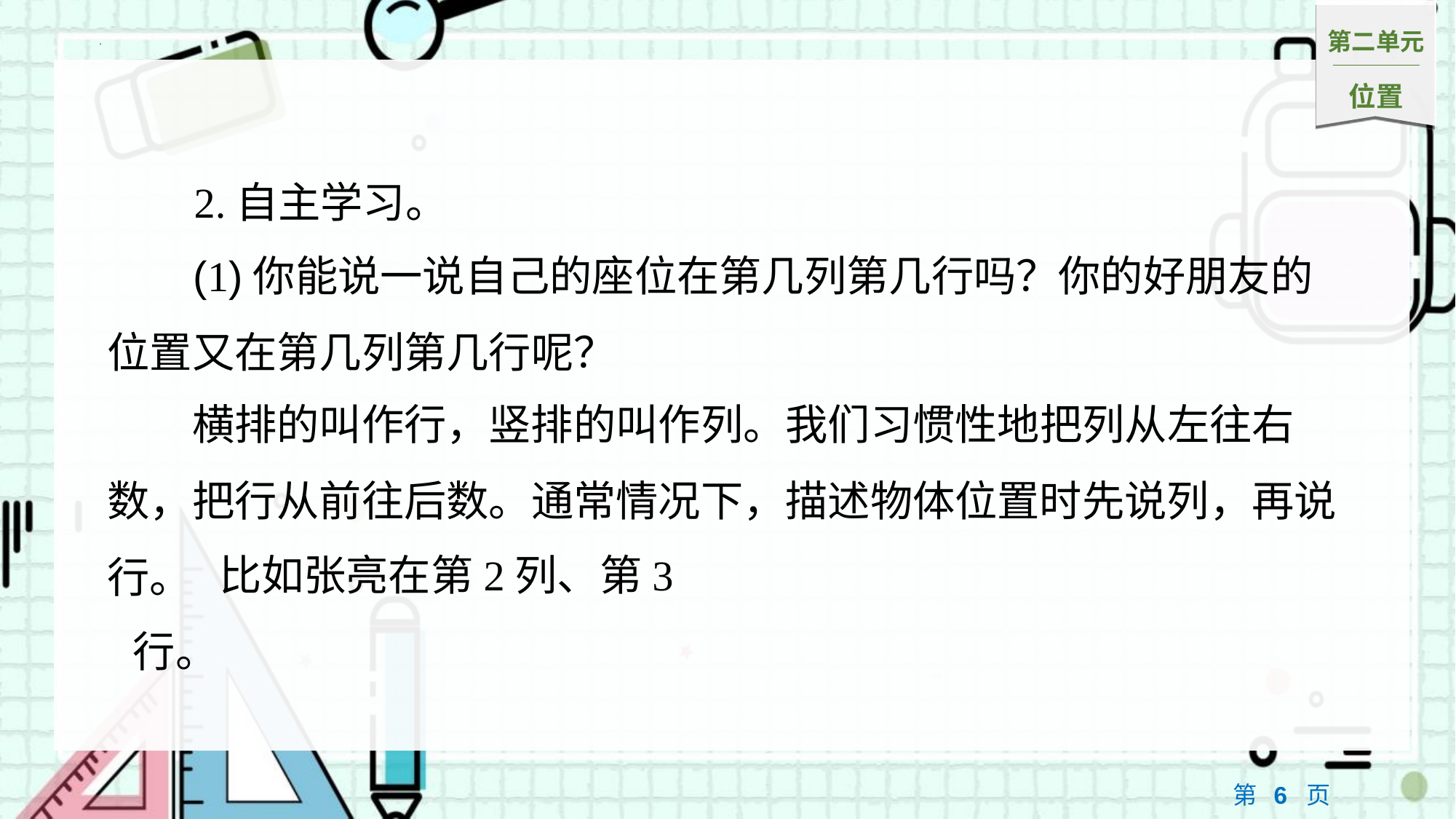

2.自主学习。
(1)你能说一说自己的座位在第几列第几行吗？你的好朋友的位置又在第几列第几行呢？
　　横排的叫作行，竖排的叫作列。我们习惯性地把列从左往右数，把行从前往后数。通常情况下，描述物体位置时先说列，再说行。
比如张亮在第2列、第3行。